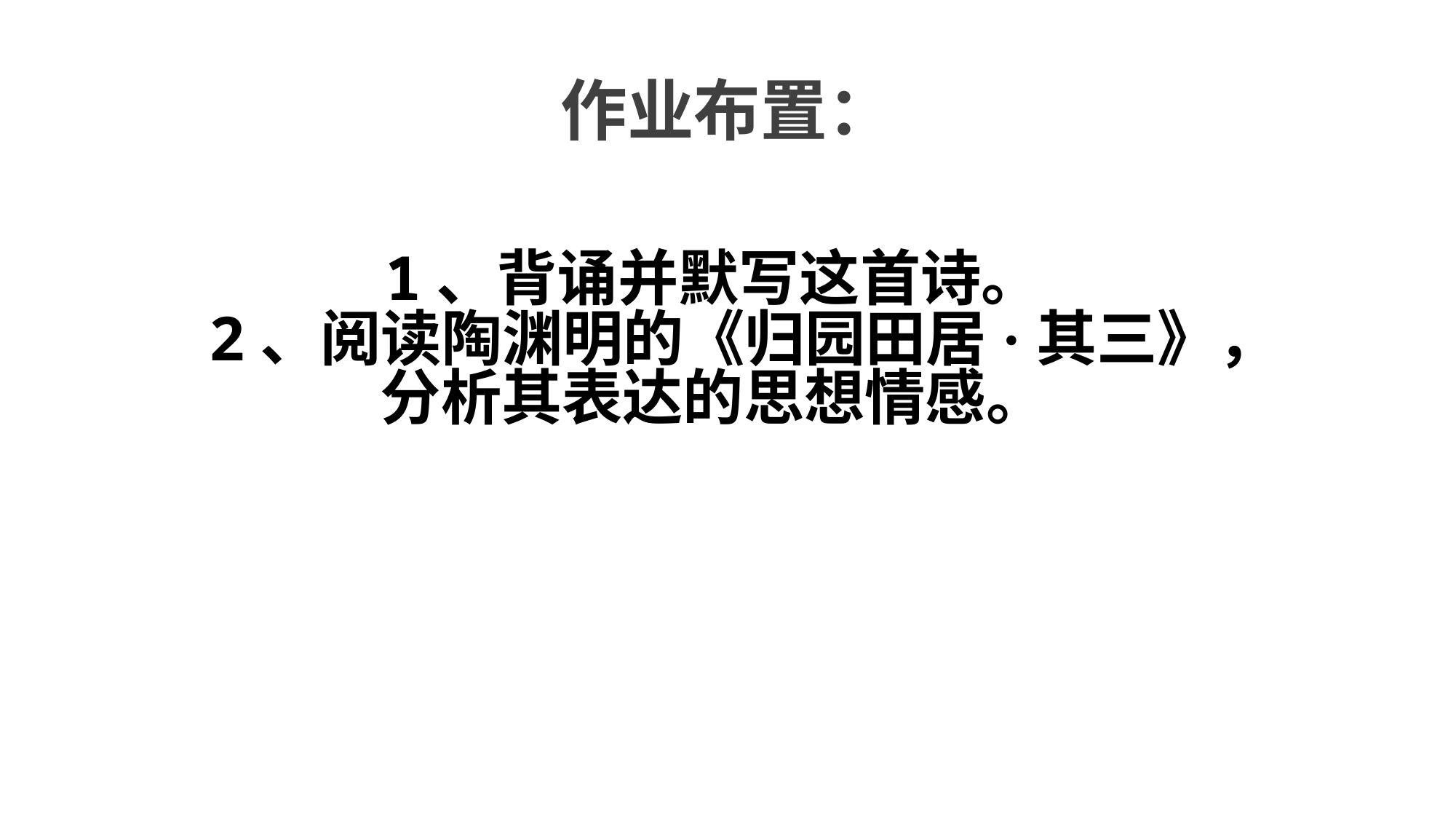

# 作业布置：

1、背诵并默写这首诗。
2、阅读陶渊明的《归园田居·其三》，分析其表达的思想情感。